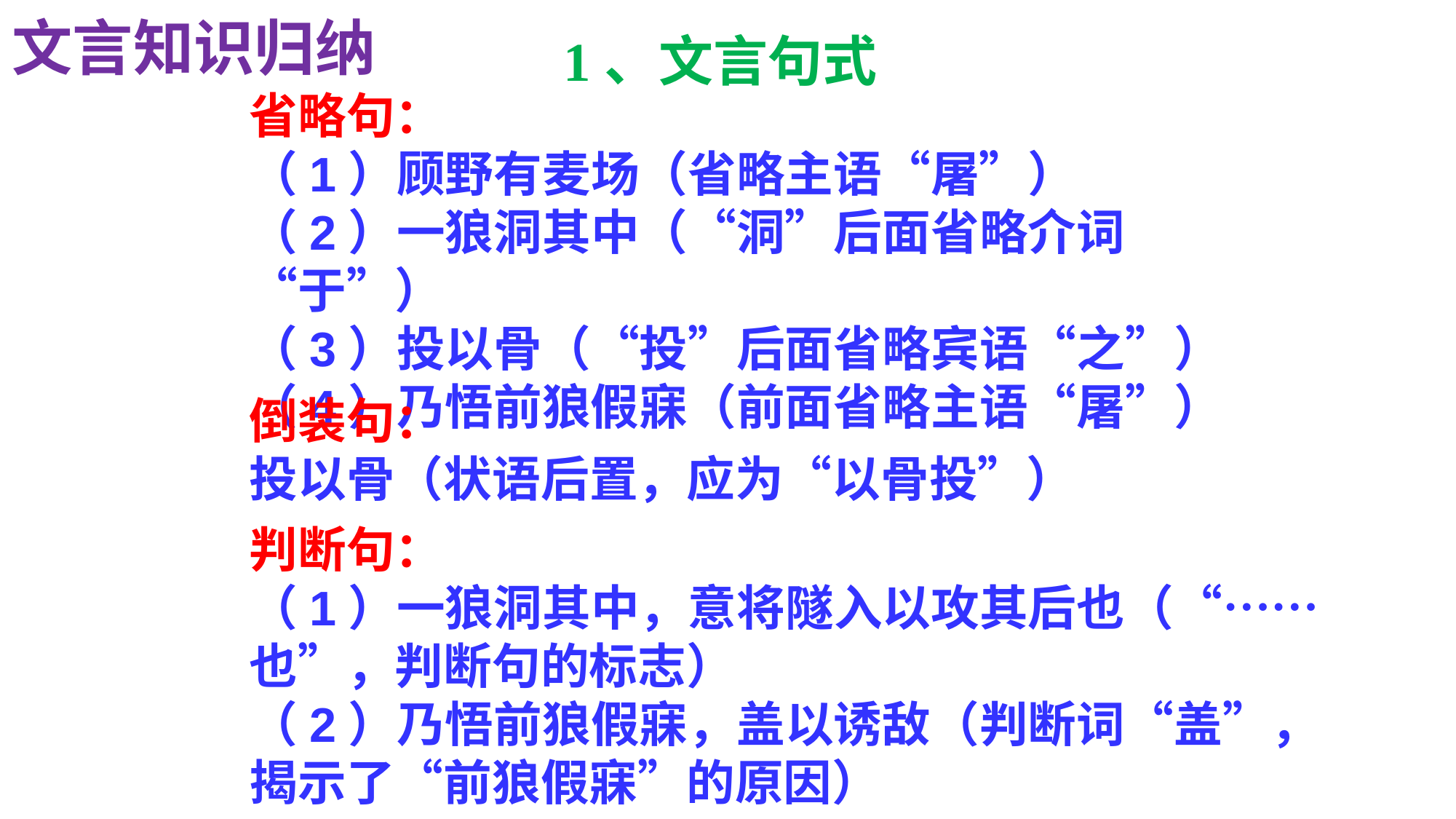

文言知识归纳
1、文言句式
省略句：
（1）顾野有麦场（省略主语“屠”）
（2）一狼洞其中（“洞”后面省略介词“于”）
（3）投以骨（“投”后面省略宾语“之”）
（4）乃悟前狼假寐（前面省略主语“屠”）
倒装句：
投以骨（状语后置，应为“以骨投”）
判断句：
（1）一狼洞其中，意将隧入以攻其后也（“……也”，判断句的标志）
（2）乃悟前狼假寐，盖以诱敌（判断词“盖”，揭示了“前狼假寐”的原因）